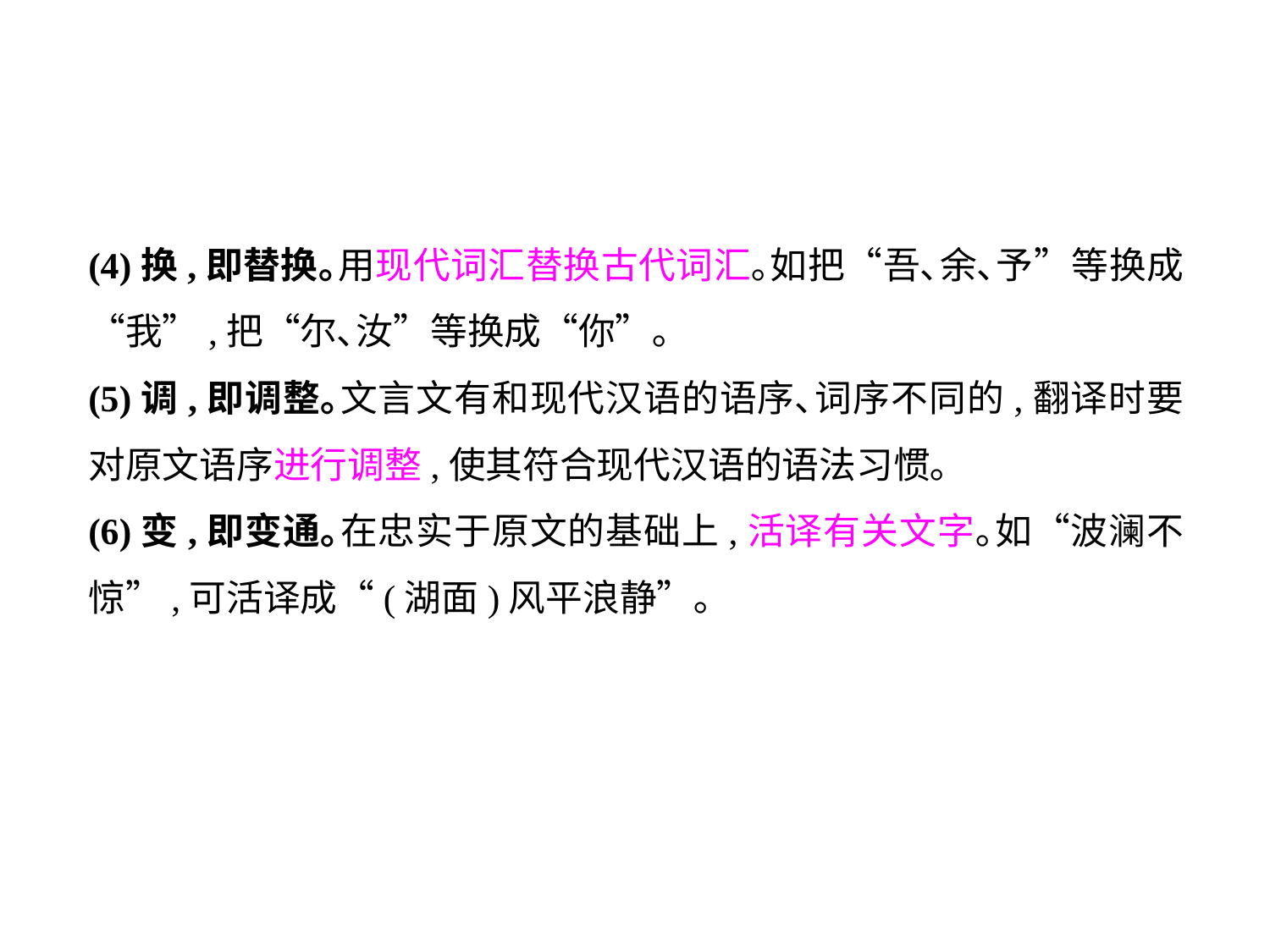

(4)换,即替换｡用现代词汇替换古代词汇｡如把“吾､余､予”等换成“我”,把“尔､汝”等换成“你”｡
(5)调,即调整｡文言文有和现代汉语的语序､词序不同的,翻译时要对原文语序进行调整,使其符合现代汉语的语法习惯｡
(6)变,即变通｡在忠实于原文的基础上,活译有关文字｡如“波澜不惊”,可活译成“(湖面)风平浪静”｡